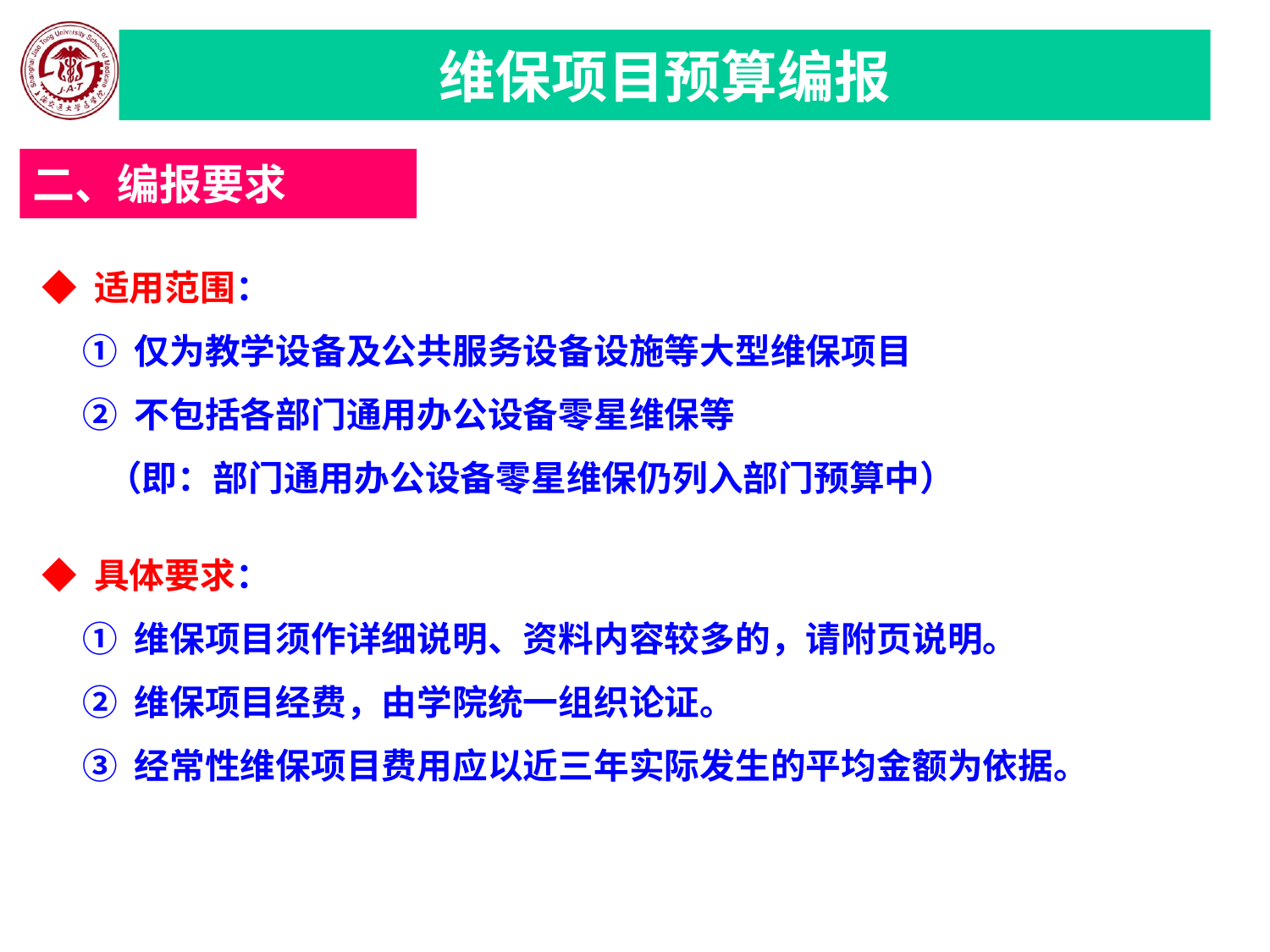

维保项目预算编报
二、编报要求
◆ 适用范围：
     ① 仅为教学设备及公共服务设备设施等大型维保项目
     ② 不包括各部门通用办公设备零星维保等
       （即：部门通用办公设备零星维保仍列入部门预算中）
◆ 具体要求：
     ① 维保项目须作详细说明、资料内容较多的，请附页说明。
     ② 维保项目经费，由学院统一组织论证。
     ③ 经常性维保项目费用应以近三年实际发生的平均金额为依据。